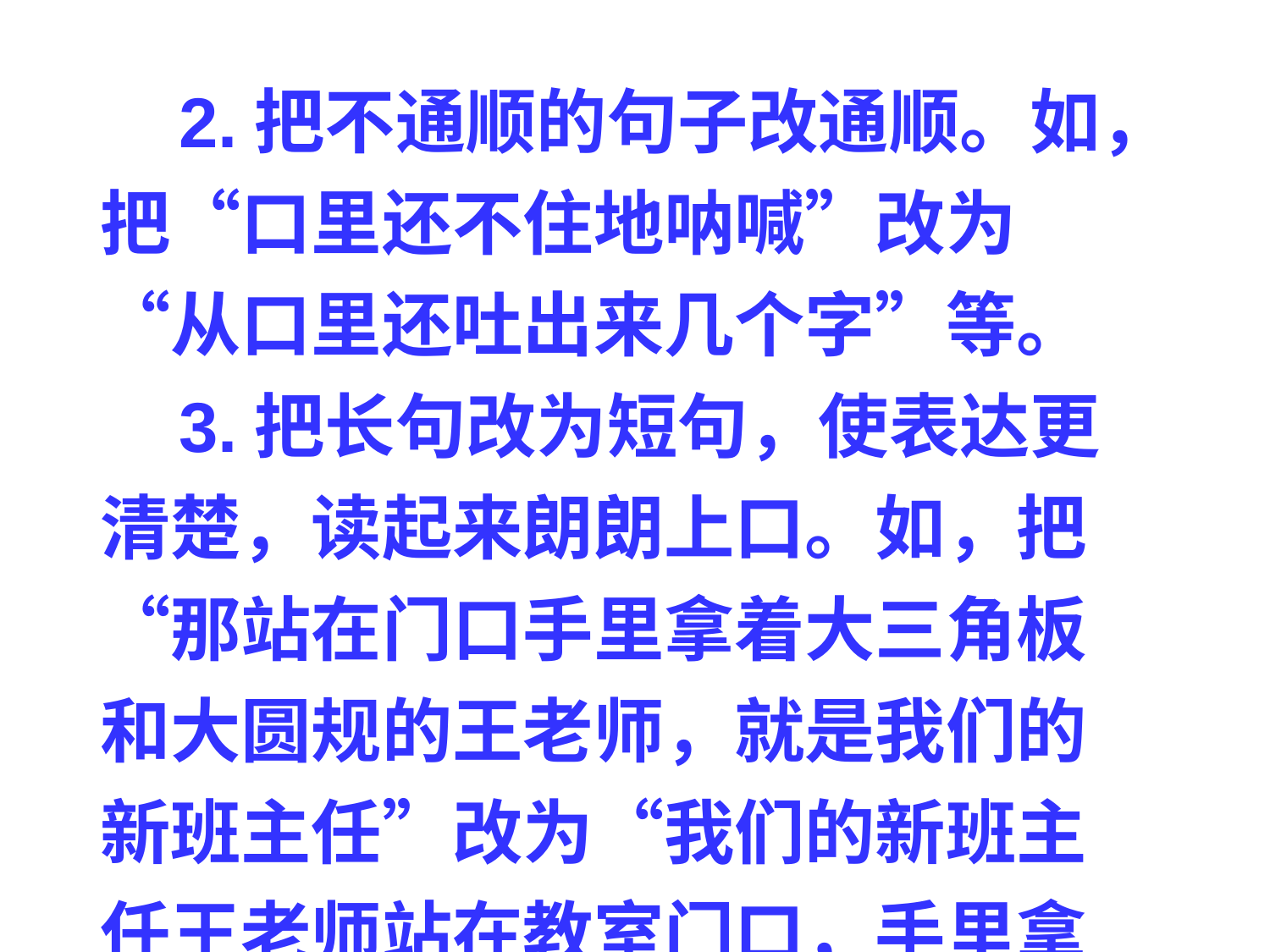

2.把不通顺的句子改通顺。如，把“口里还不住地呐喊”改为“从口里还吐出来几个字”等。
    3.把长句改为短句，使表达更清楚，读起来朗朗上口。如，把“那站在门口手里拿着大三角板和大圆规的王老师，就是我们的新班主任”改为“我们的新班主任王老师站在教室门口，手里拿着大三角板和大圆规”。